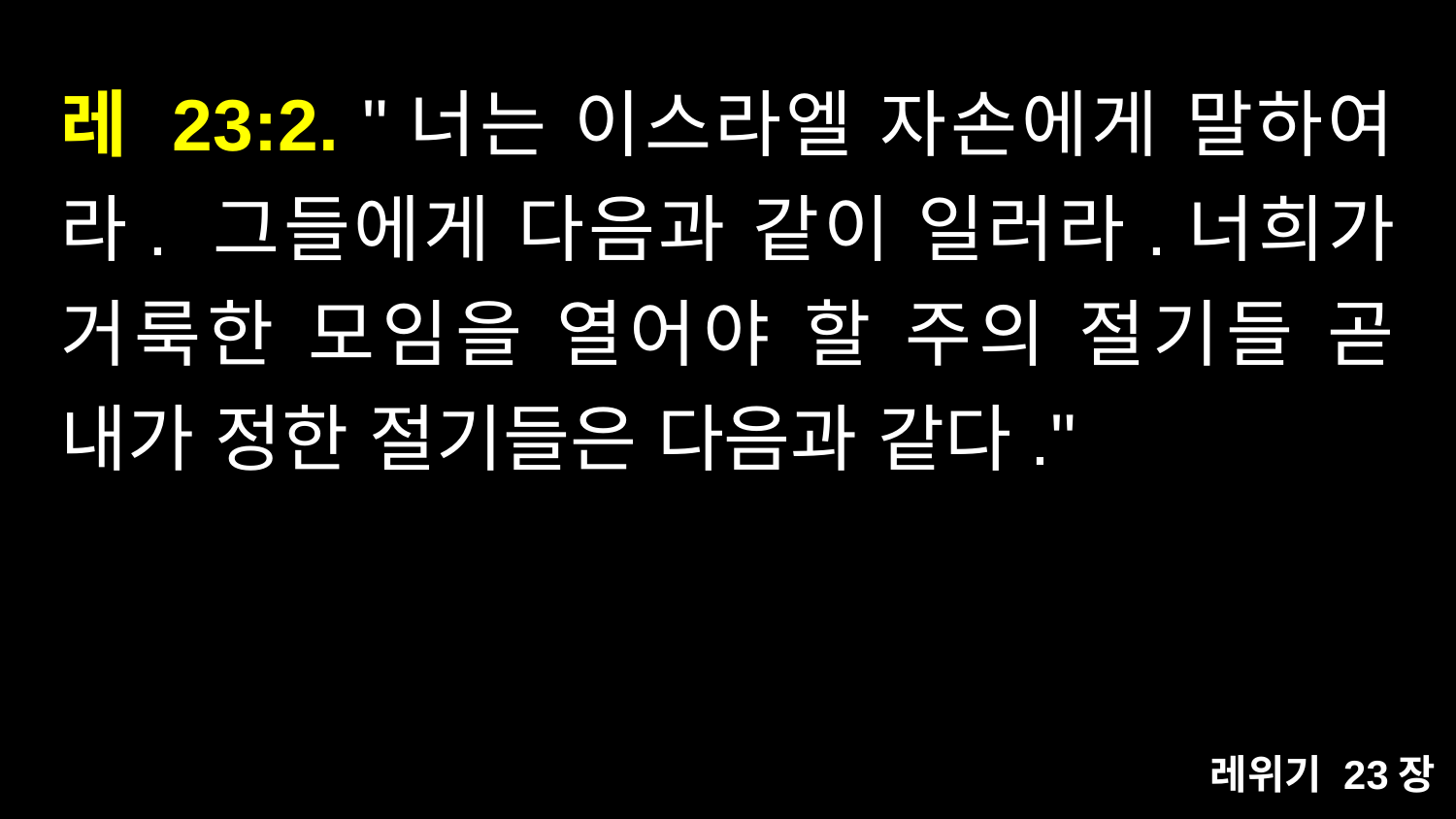

# 레 23:2. "너는 이스라엘 자손에게 말하여라. 그들에게 다음과 같이 일러라.너희가 거룩한 모임을 열어야 할 주의 절기들 곧 내가 정한 절기들은 다음과 같다."
레위기 23장